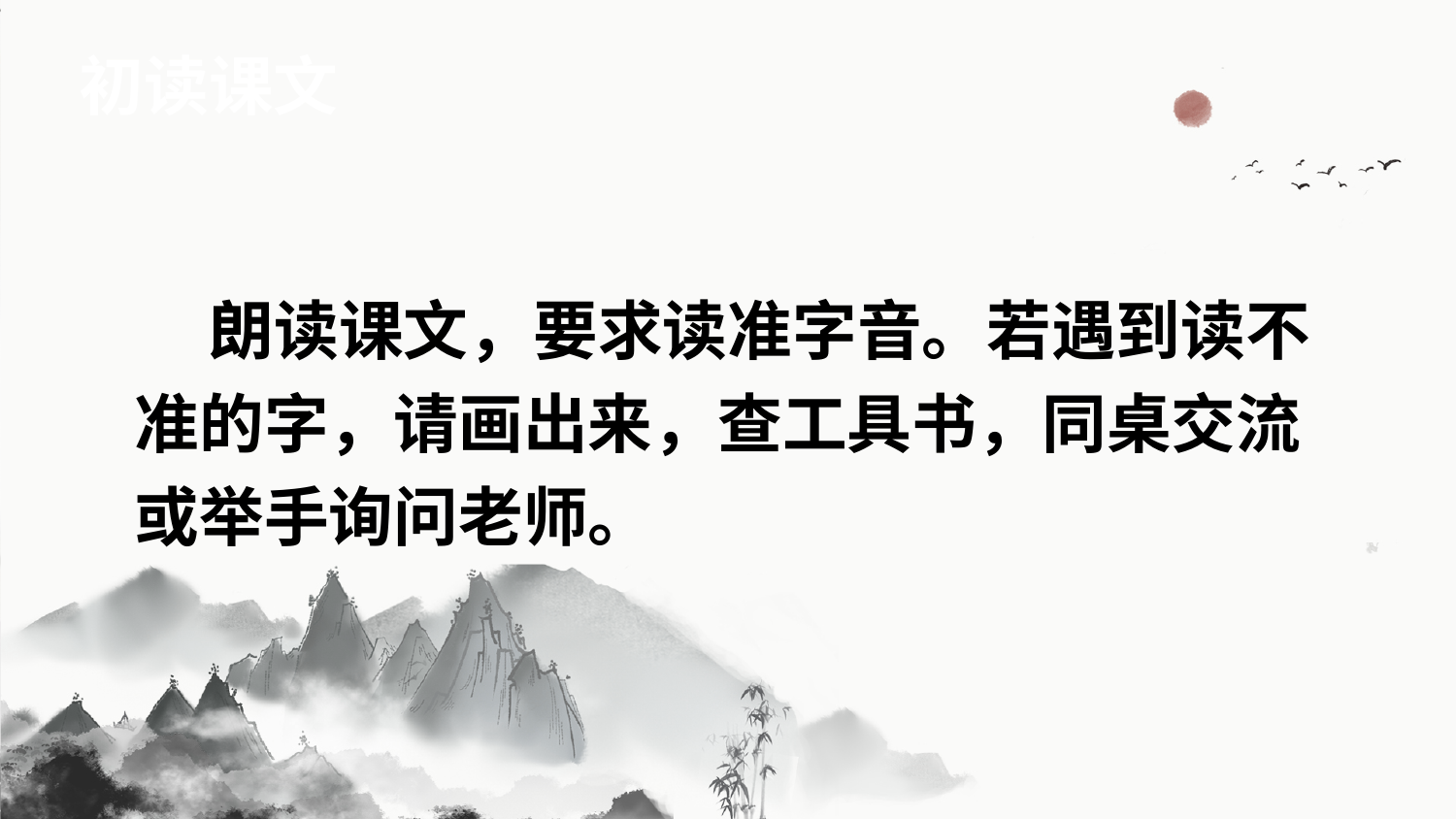

初读课文
    朗读课文，要求读准字音。若遇到读不准的字，请画出来，查工具书，同桌交流或举手询问老师。